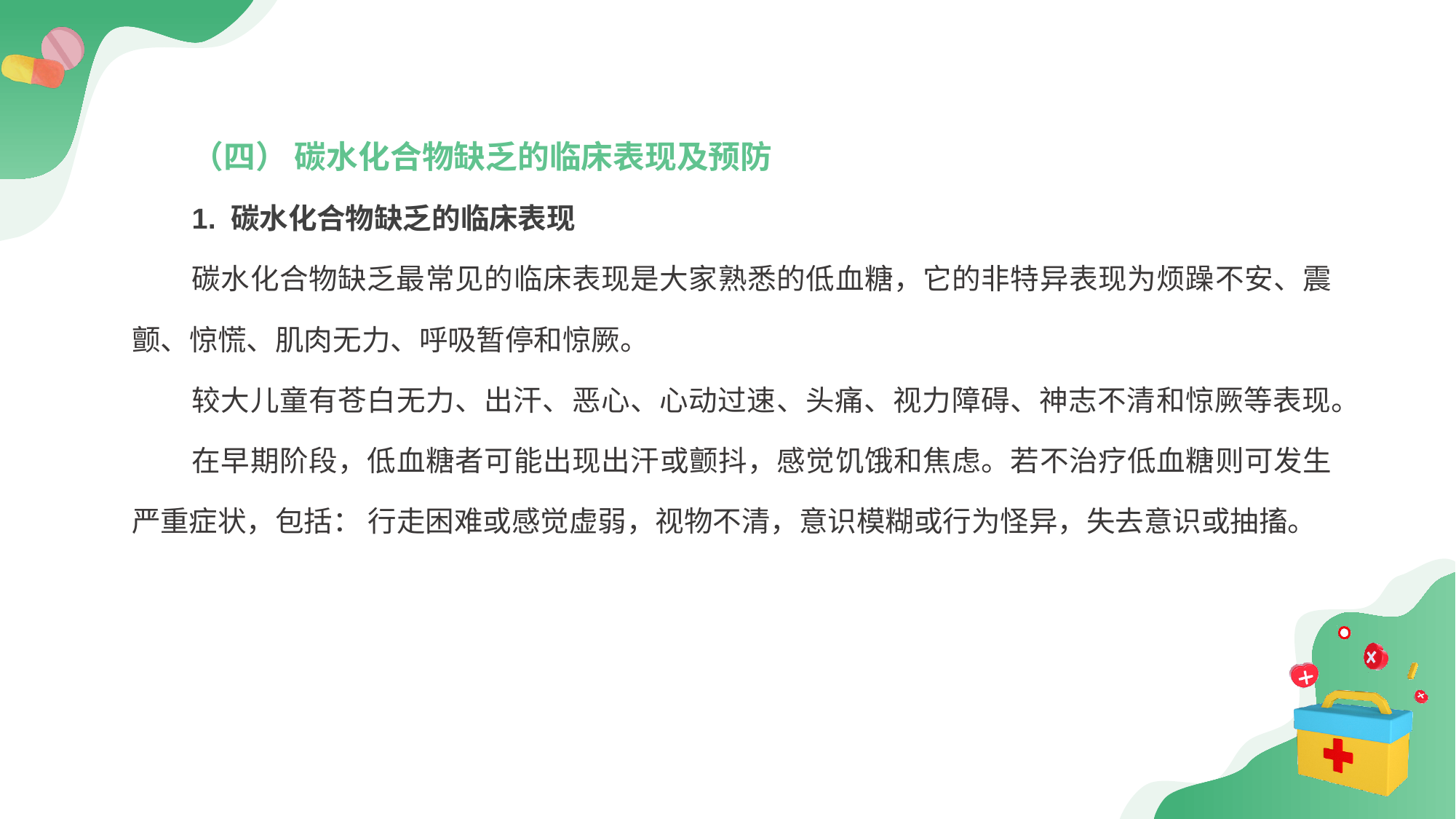

（四） 碳水化合物缺乏的临床表现及预防
1. 碳水化合物缺乏的临床表现
碳水化合物缺乏最常见的临床表现是大家熟悉的低血糖，它的非特异表现为烦躁不安、震颤、惊慌、肌肉无力、呼吸暂停和惊厥。
较大儿童有苍白无力、出汗、恶心、心动过速、头痛、视力障碍、神志不清和惊厥等表现。
在早期阶段，低血糖者可能出现出汗或颤抖，感觉饥饿和焦虑。若不治疗低血糖则可发生严重症状，包括： 行走困难或感觉虚弱，视物不清，意识模糊或行为怪异，失去意识或抽搐。